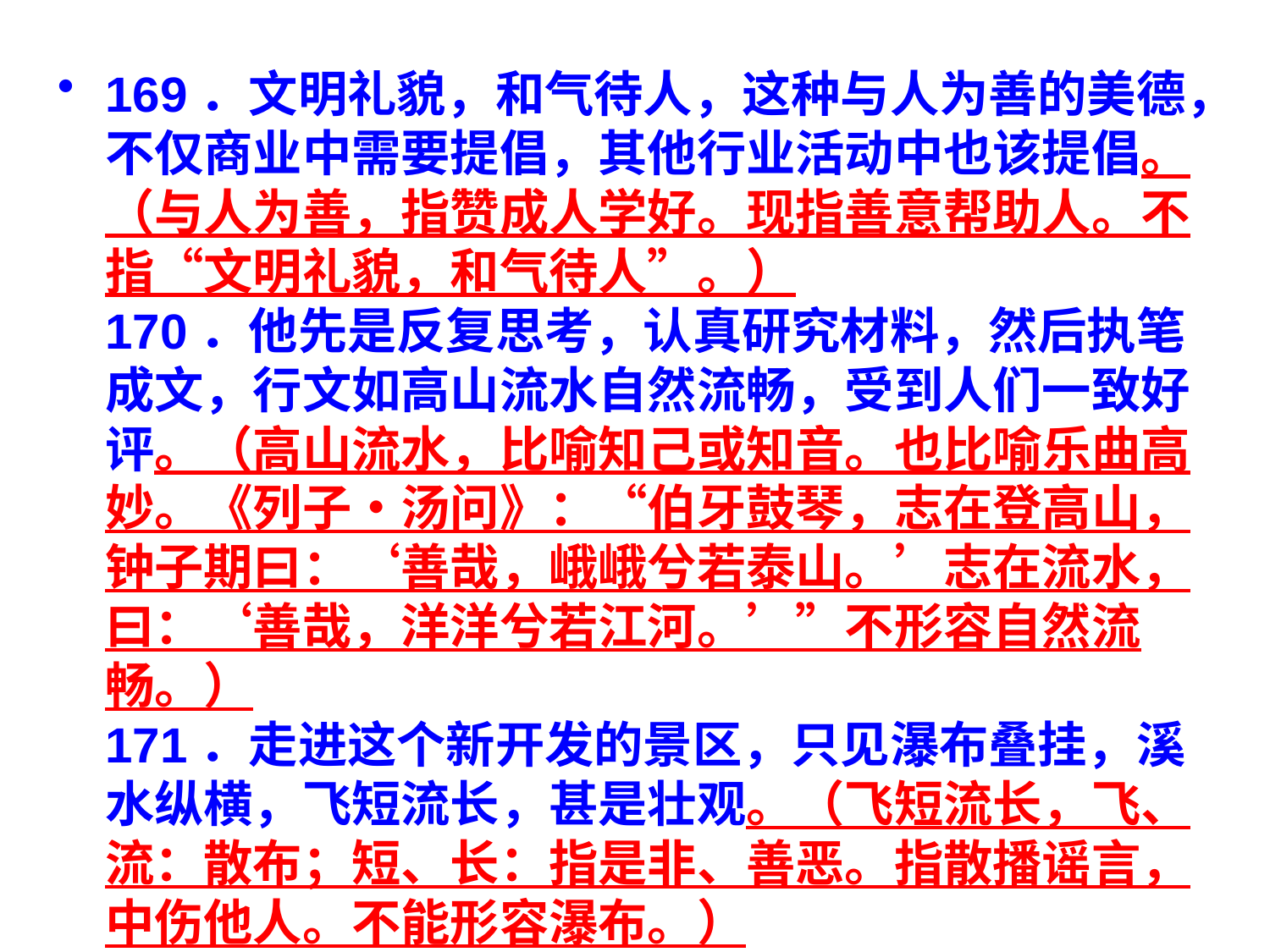

169．文明礼貌，和气待人，这种与人为善的美德，不仅商业中需要提倡，其他行业活动中也该提倡。（与人为善，指赞成人学好。现指善意帮助人。不指“文明礼貌，和气待人”。）
170．他先是反复思考，认真研究材料，然后执笔成文，行文如高山流水自然流畅，受到人们一致好评。（高山流水，比喻知己或知音。也比喻乐曲高妙。《列子•汤问》：“伯牙鼓琴，志在登高山，钟子期曰：‘善哉，峨峨兮若泰山。’志在流水，曰：‘善哉，洋洋兮若江河。’”不形容自然流畅。）
171．走进这个新开发的景区，只见瀑布叠挂，溪水纵横，飞短流长，甚是壮观。（飞短流长，飞、流：散布；短、长：指是非、善恶。指散播谣言，中伤他人。不能形容瀑布。）